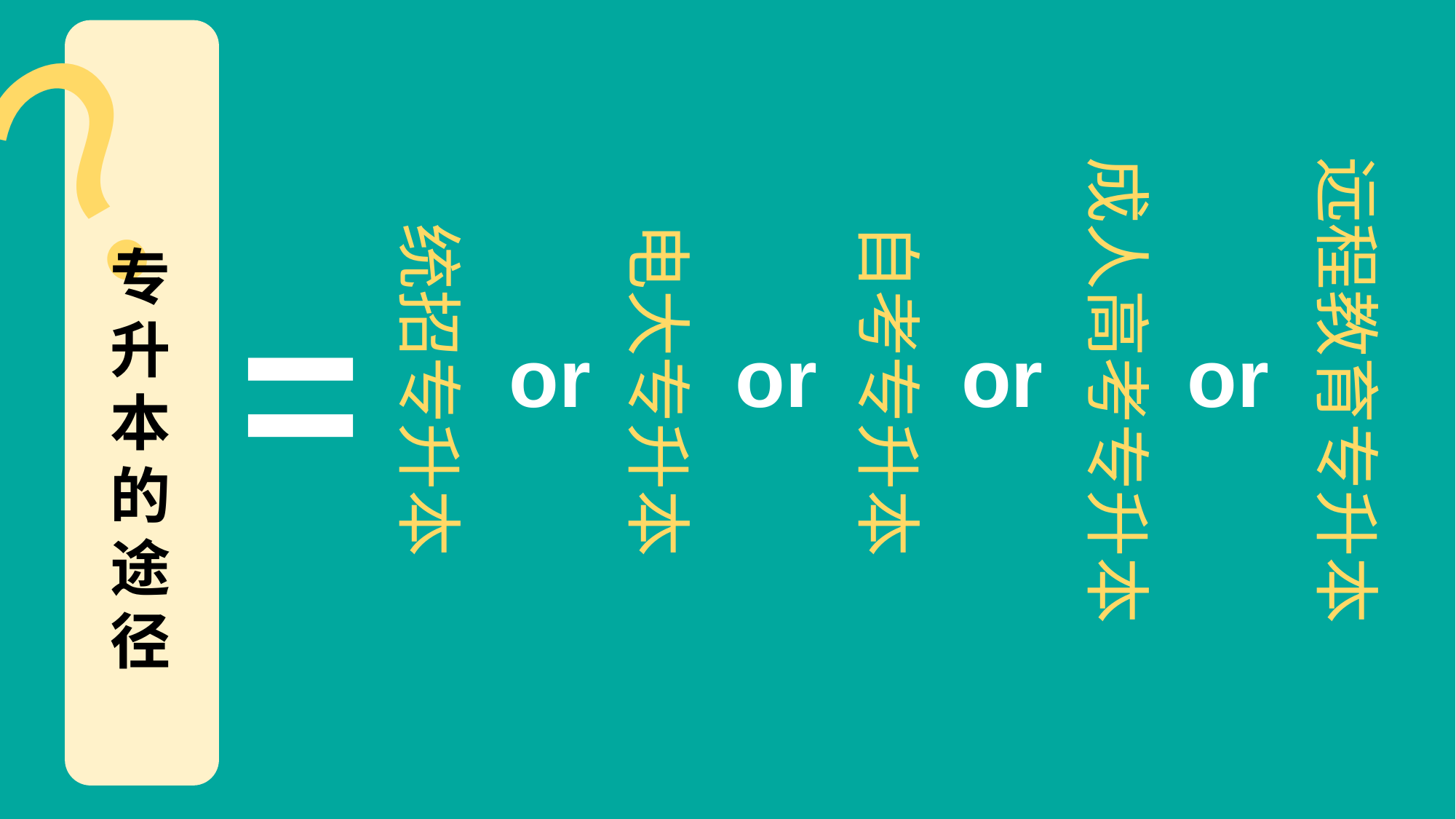

？
统招专升本
电大专升本
自考专升本
成人高考专升本
远程教育专升本
专升本的途径
=
or
or
or
or